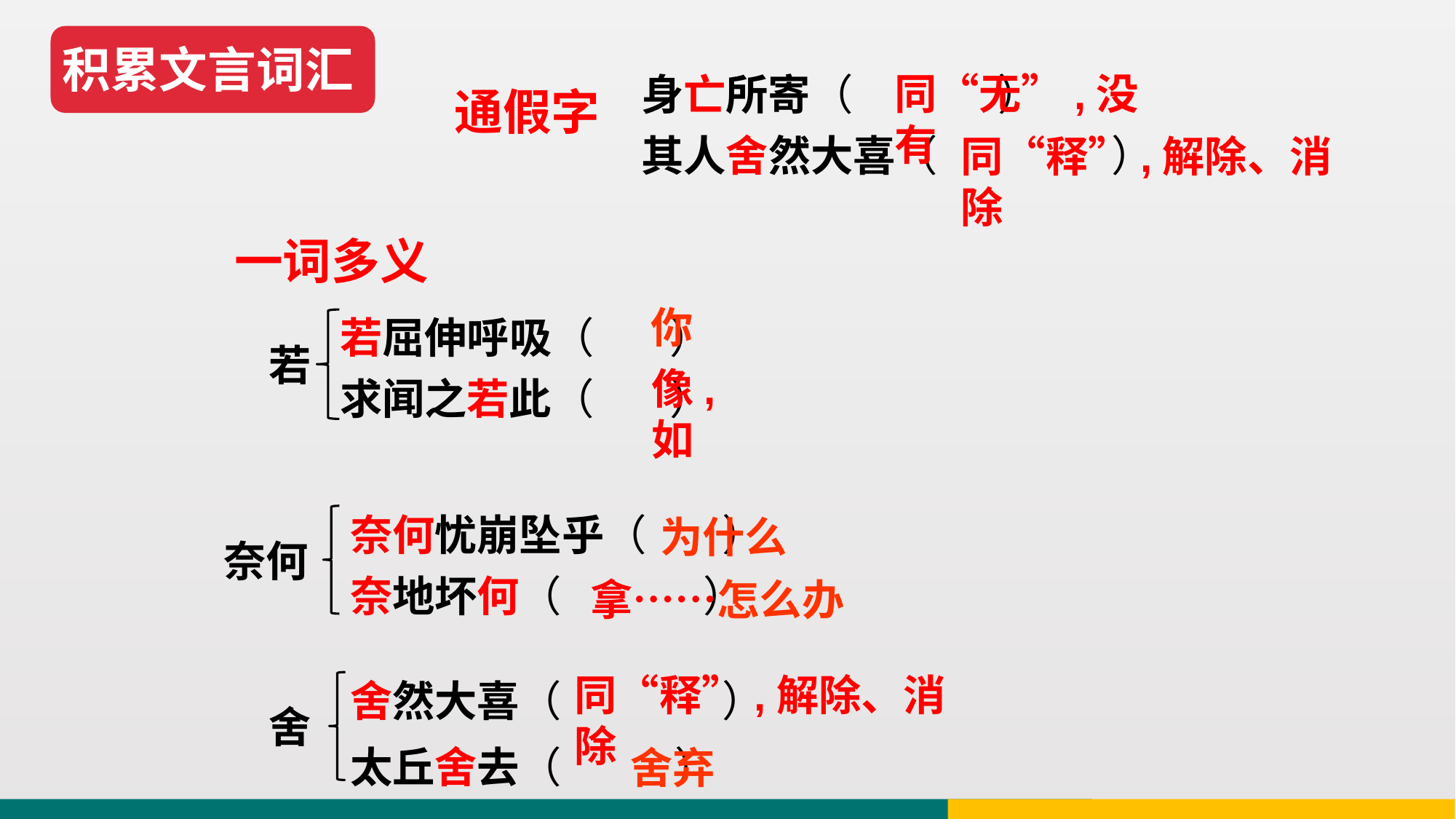

积累文言词汇

身亡所寄（               ）
其人舍然大喜（                  ）
同“无”,没有
通假字
同“释”,解除、消除
一词多义
你
若屈伸呼吸（        ）
求闻之若此（        ）

若
像,如
奈何忧崩坠乎（        ）
奈地坏何（               ）
为什么

奈何
拿……怎么办
舍然大喜（                 ）
太丘舍去（            ）
同“释”,解除、消除

舍
舍弃